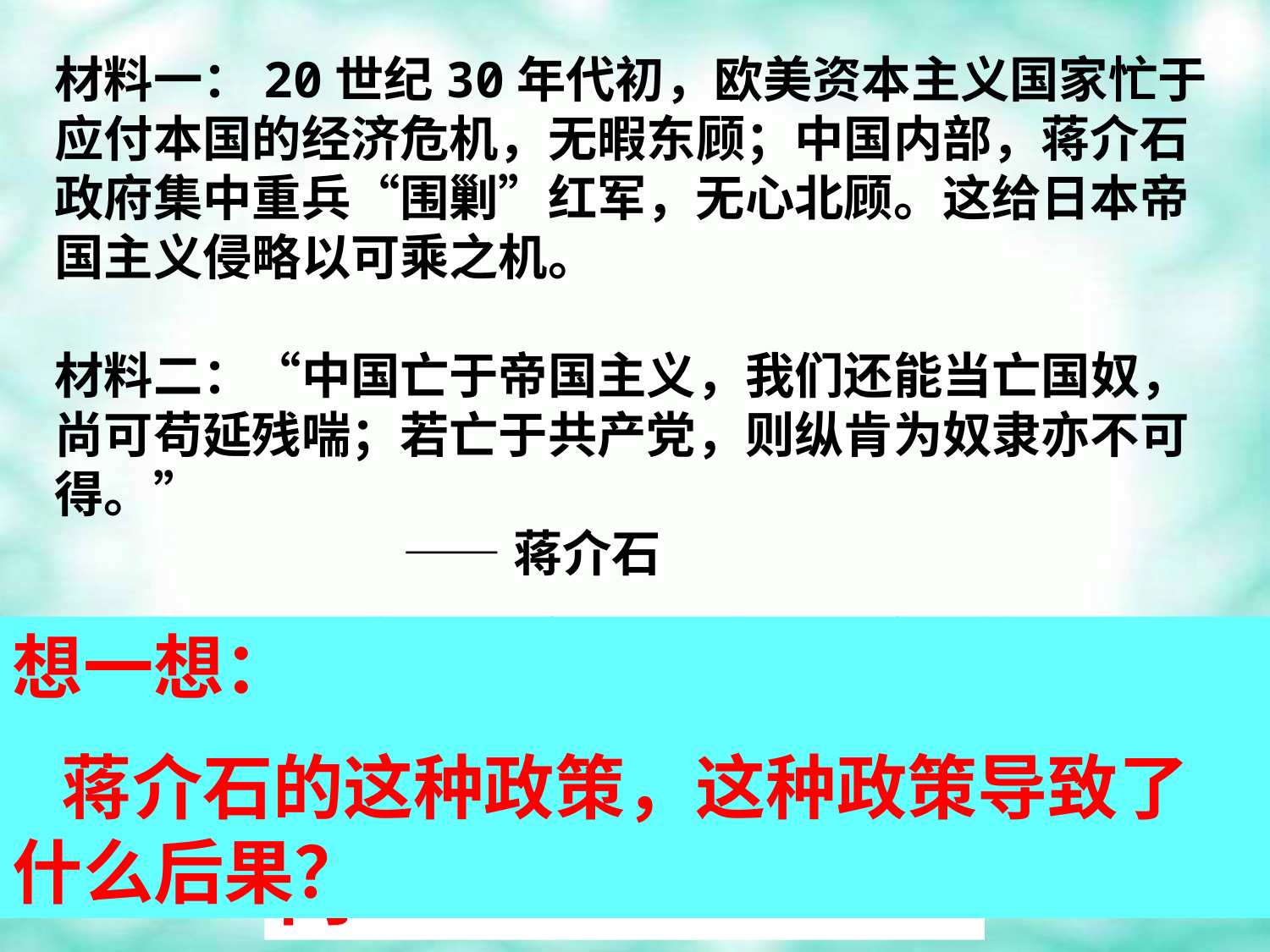

材料一：20世纪30年代初，欧美资本主义国家忙于应付本国的经济危机，无暇东顾；中国内部，蒋介石政府集中重兵“围剿”红军，无心北顾。这给日本帝国主义侵略以可乘之机。

材料二：“中国亡于帝国主义，我们还能当亡国奴，尚可苟延残喘；若亡于共产党，则纵肯为奴隶亦不可得。”
                               ——蒋介石
材料说明了蒋介石政府采取“不抵抗政策”的原因是什么？
想一想：
  蒋介石的这种政策，这种政策导致了什么后果？
　　“攘外必先安内”